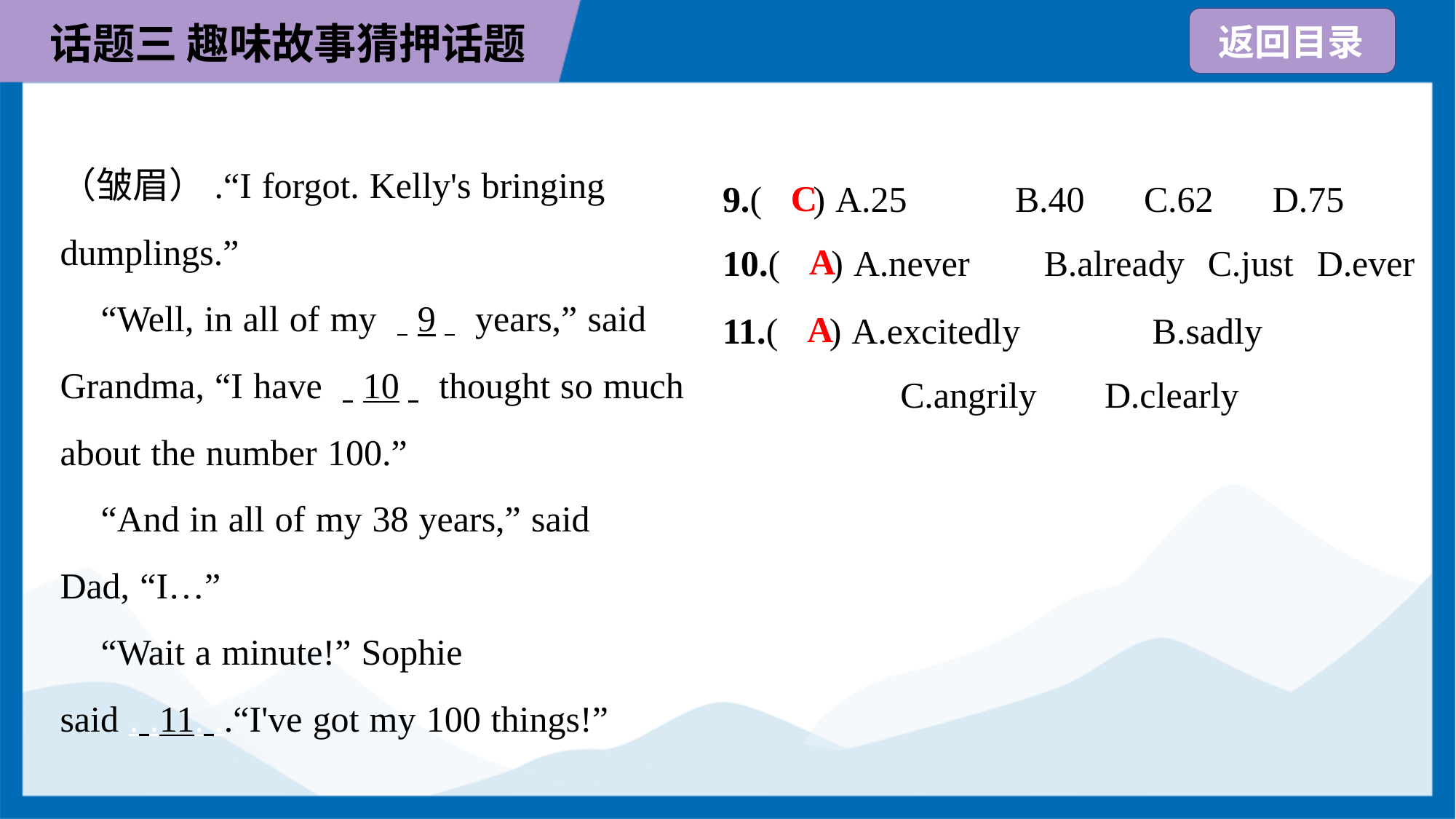

（皱眉）.“I forgot. Kelly's bringing
dumplings.”
    “Well, in all of my . .9. . years,” said
Grandma, “I have . .10. . thought so much
about the number 100.”
    “And in all of my 38 years,” said
Dad, “I…”
    “Wait a minute!” Sophie
said . .11. ..“I've got my 100 things!”

C
9.(     ) A.25	B.40	C.62	D.75
A
10.(     ) A.never	B.already	C.just	D.ever
11.(     ) A.excitedly	B.sadly
C.angrily	D.clearly
A